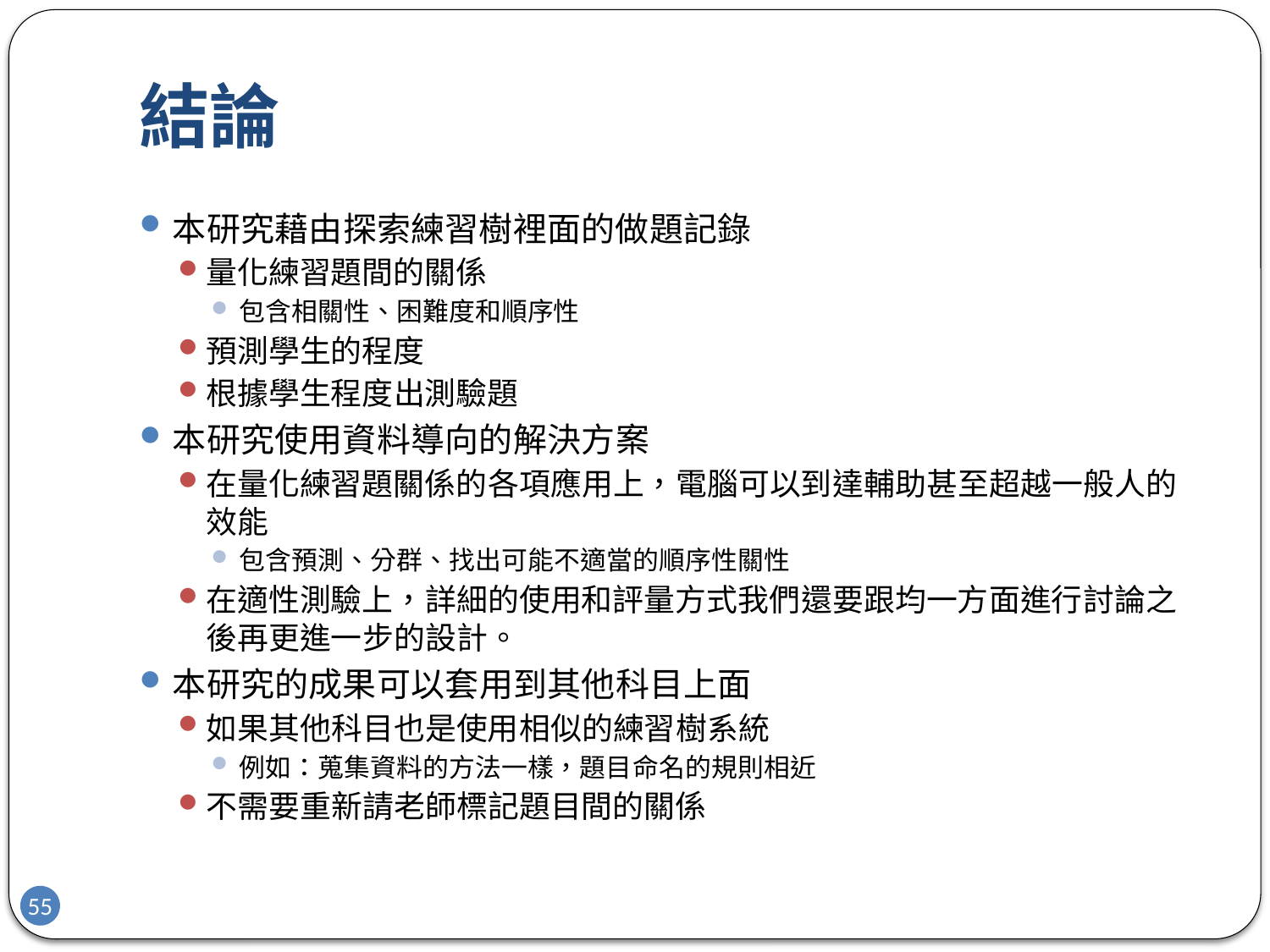

# 結論
本研究藉由探索練習樹裡面的做題記錄
量化練習題間的關係
包含相關性、困難度和順序性
預測學生的程度
根據學生程度出測驗題
本研究使用資料導向的解決方案
在量化練習題關係的各項應用上，電腦可以到達輔助甚至超越一般人的效能
包含預測、分群、找出可能不適當的順序性關性
在適性測驗上，詳細的使用和評量方式我們還要跟均一方面進行討論之後再更進一步的設計。
本研究的成果可以套用到其他科目上面
如果其他科目也是使用相似的練習樹系統
例如：蒐集資料的方法一樣，題目命名的規則相近
不需要重新請老師標記題目間的關係
55